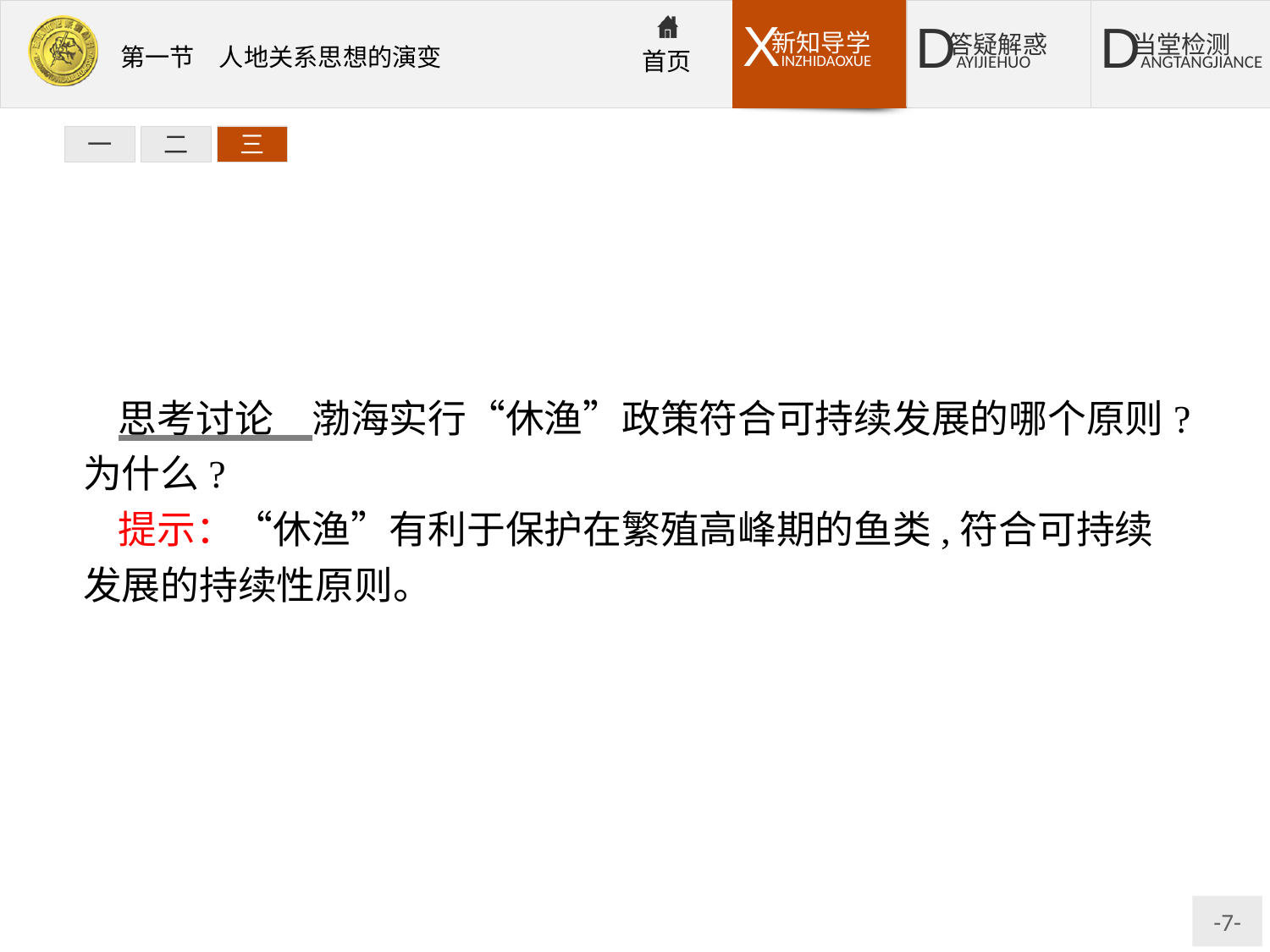

一
二
三
思考讨论　渤海实行“休渔”政策符合可持续发展的哪个原则?为什么?
提示：“休渔”有利于保护在繁殖高峰期的鱼类,符合可持续发展的持续性原则。